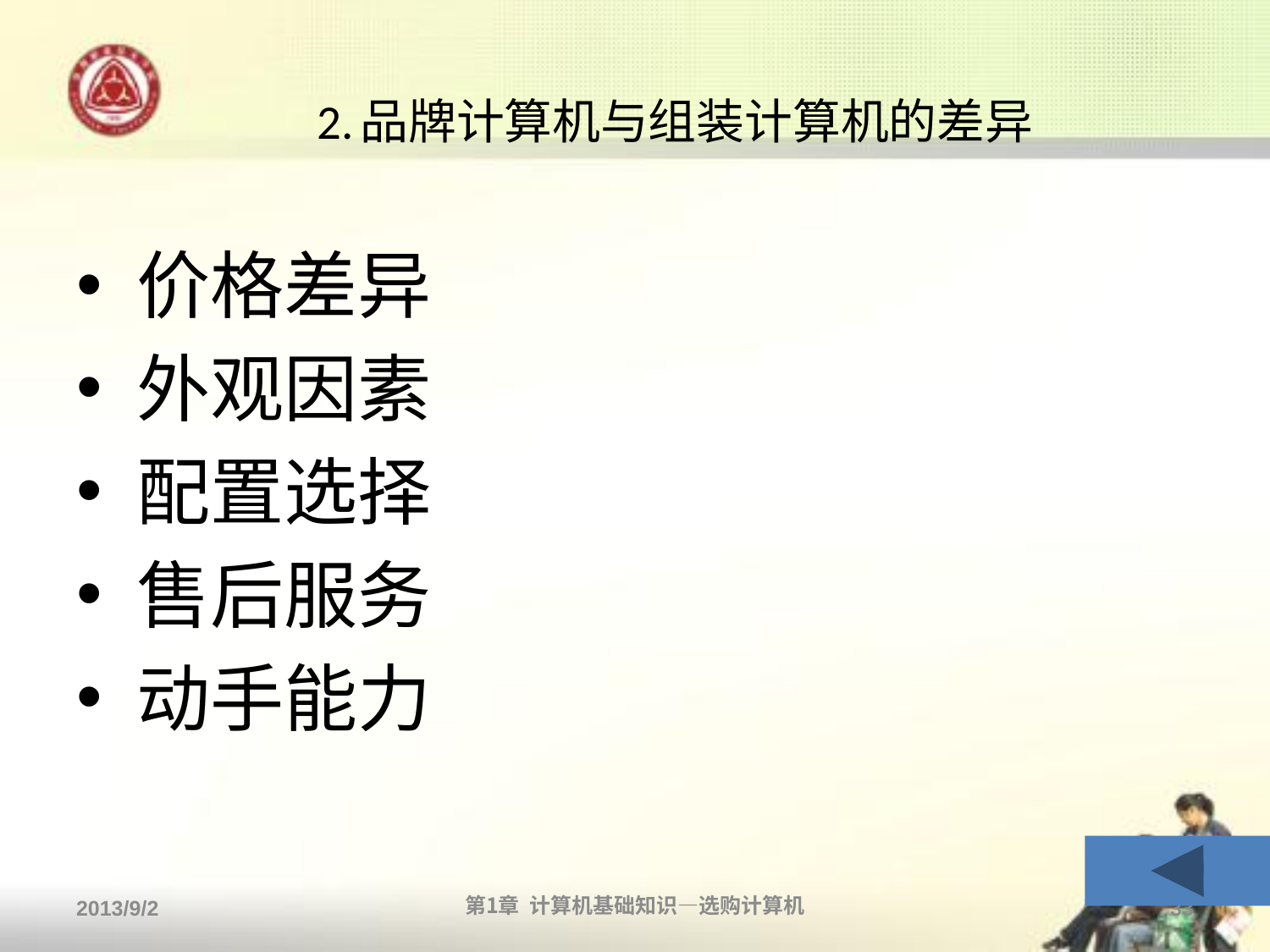

# 2.品牌计算机与组装计算机的差异
价格差异
外观因素
配置选择
售后服务
动手能力

2013/9/2
第1章  计算机基础知识—选购计算机
33